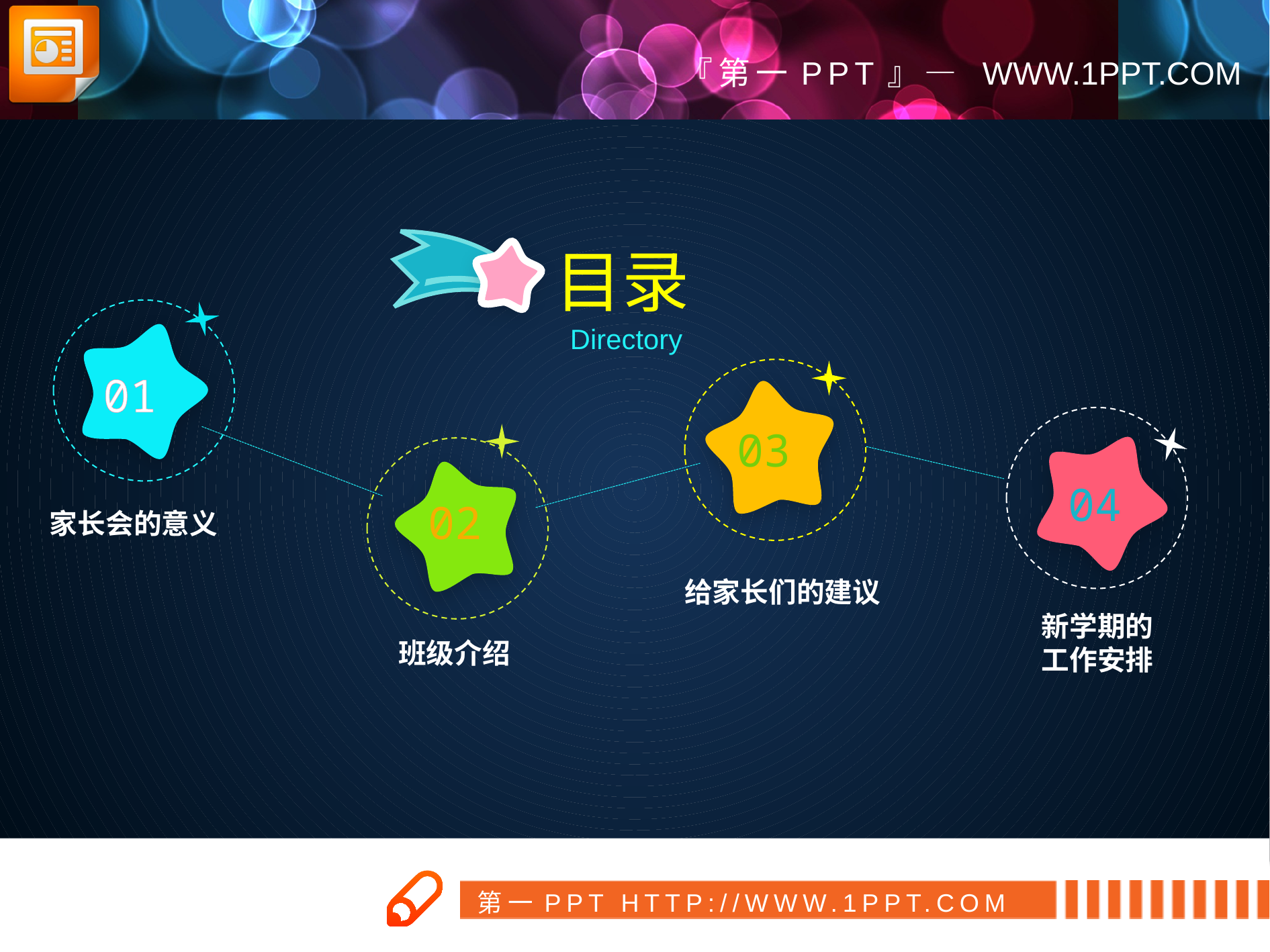

目录

Directory

01

03

04

02
家长会的意义
给家长们的建议
新学期的
工作安排
班级介绍